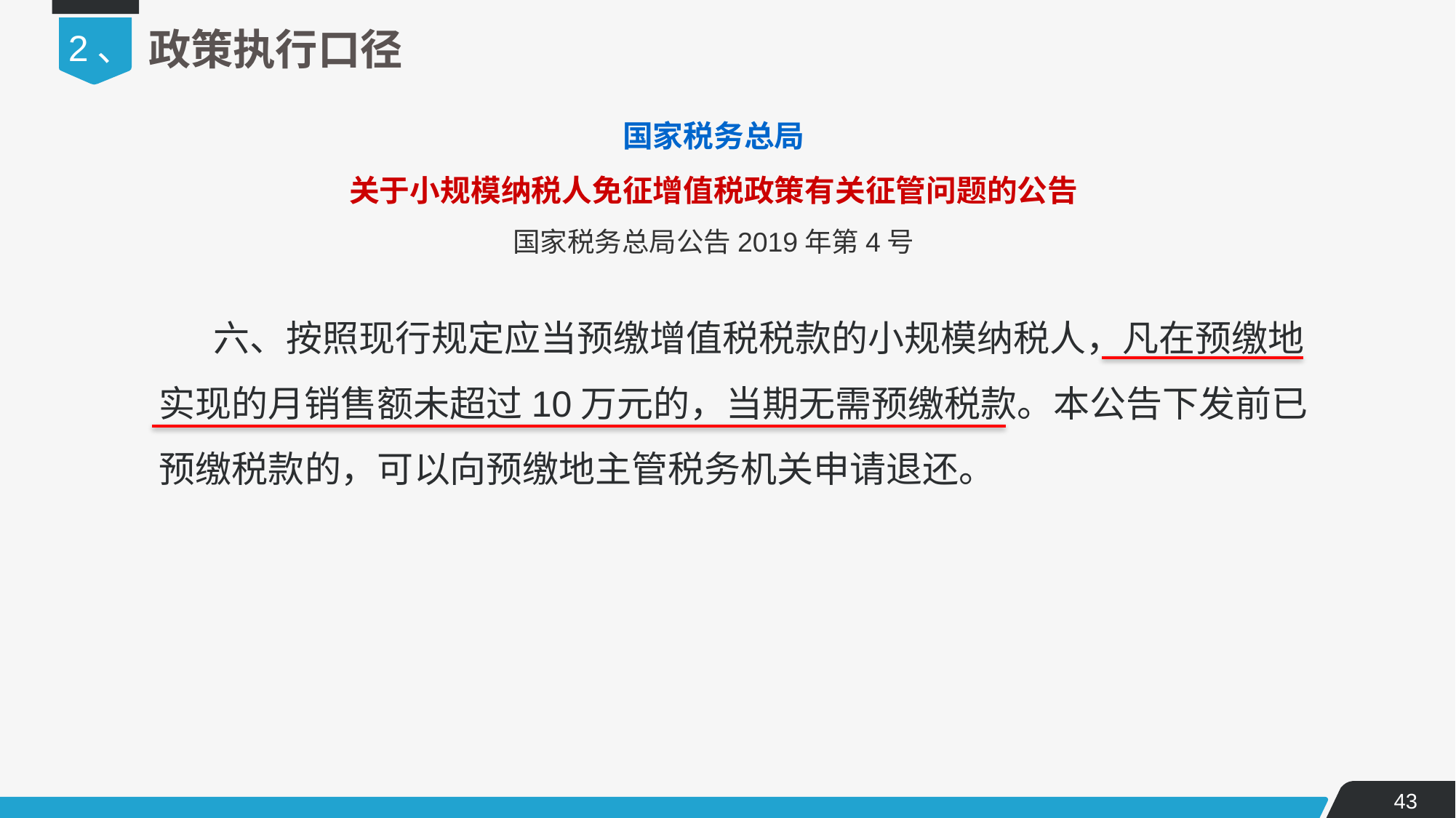

2、
政策执行口径
国家税务总局
关于小规模纳税人免征增值税政策有关征管问题的公告
国家税务总局公告2019年第4号
六、按照现行规定应当预缴增值税税款的小规模纳税人，凡在预缴地实现的月销售额未超过10万元的，当期无需预缴税款。本公告下发前已预缴税款的，可以向预缴地主管税务机关申请退还。